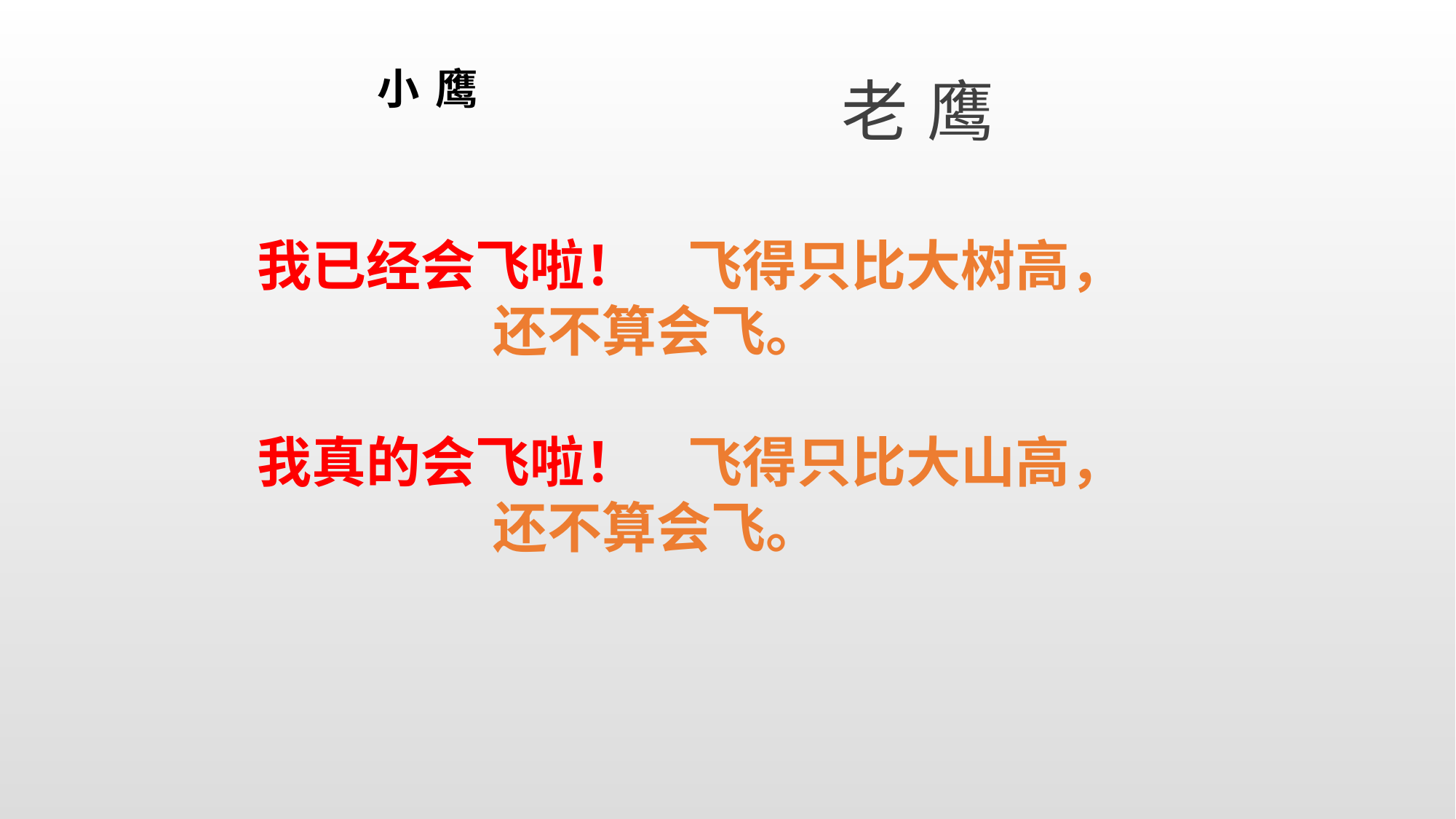

# 小 鹰
老 鹰

我已经会飞啦！    飞得只比大树高，
                  还不算会飞。

我真的会飞啦！    飞得只比大山高，
                  还不算会飞。